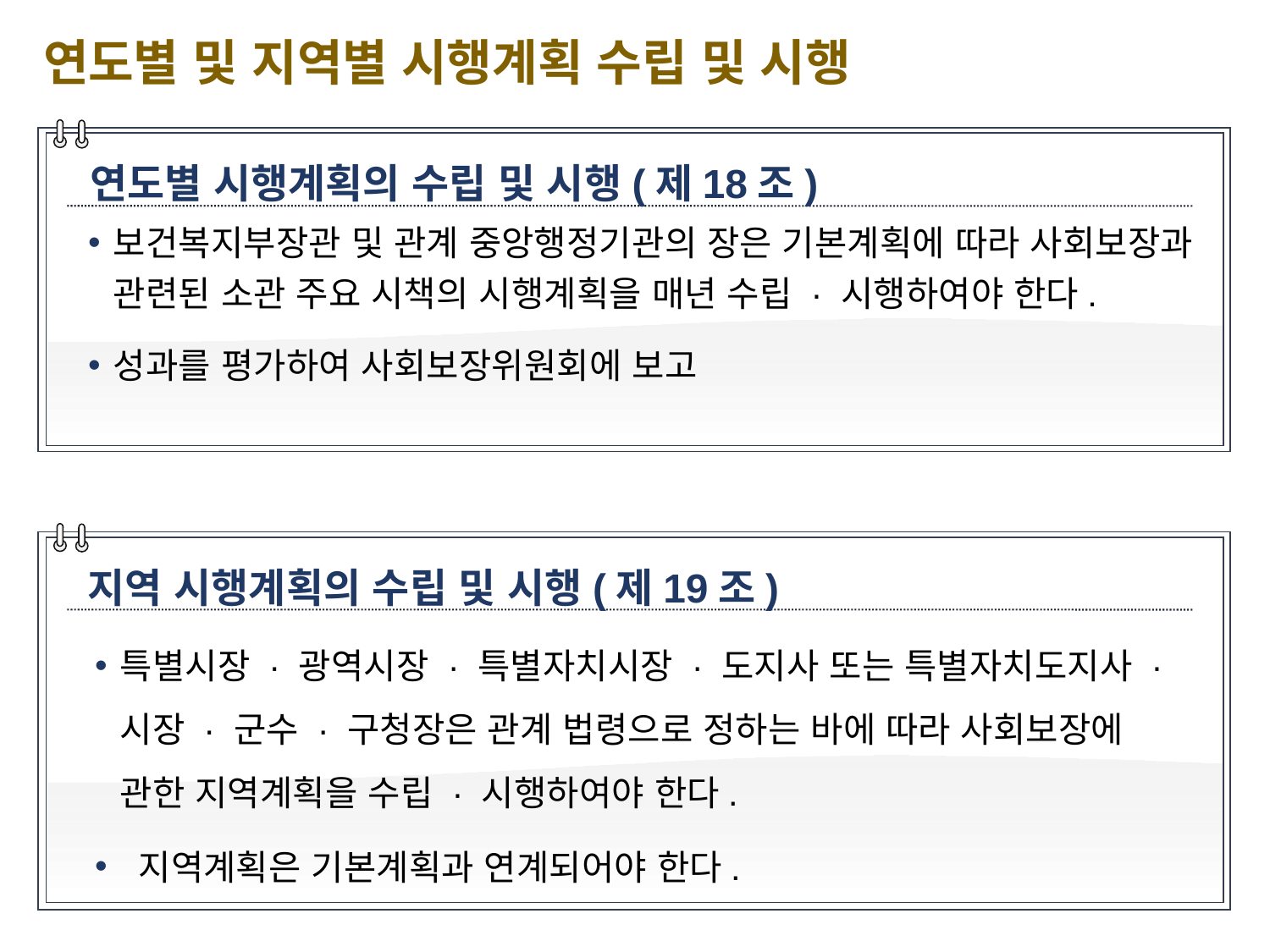

연도별 및 지역별 시행계획 수립 및 시행

연도별 시행계획의 수립 및 시행(제18조)

보건복지부장관 및 관계 중앙행정기관의 장은 기본계획에 따라 사회보장과 관련된 소관 주요 시책의 시행계획을 매년 수립 · 시행하여야 한다.
성과를 평가하여 사회보장위원회에 보고

지역 시행계획의 수립 및 시행(제19조)

특별시장 · 광역시장 · 특별자치시장 · 도지사 또는 특별자치도지사 ·시장 · 군수 · 구청장은 관계 법령으로 정하는 바에 따라 사회보장에 관한 지역계획을 수립 · 시행하여야 한다.
 지역계획은 기본계획과 연계되어야 한다.